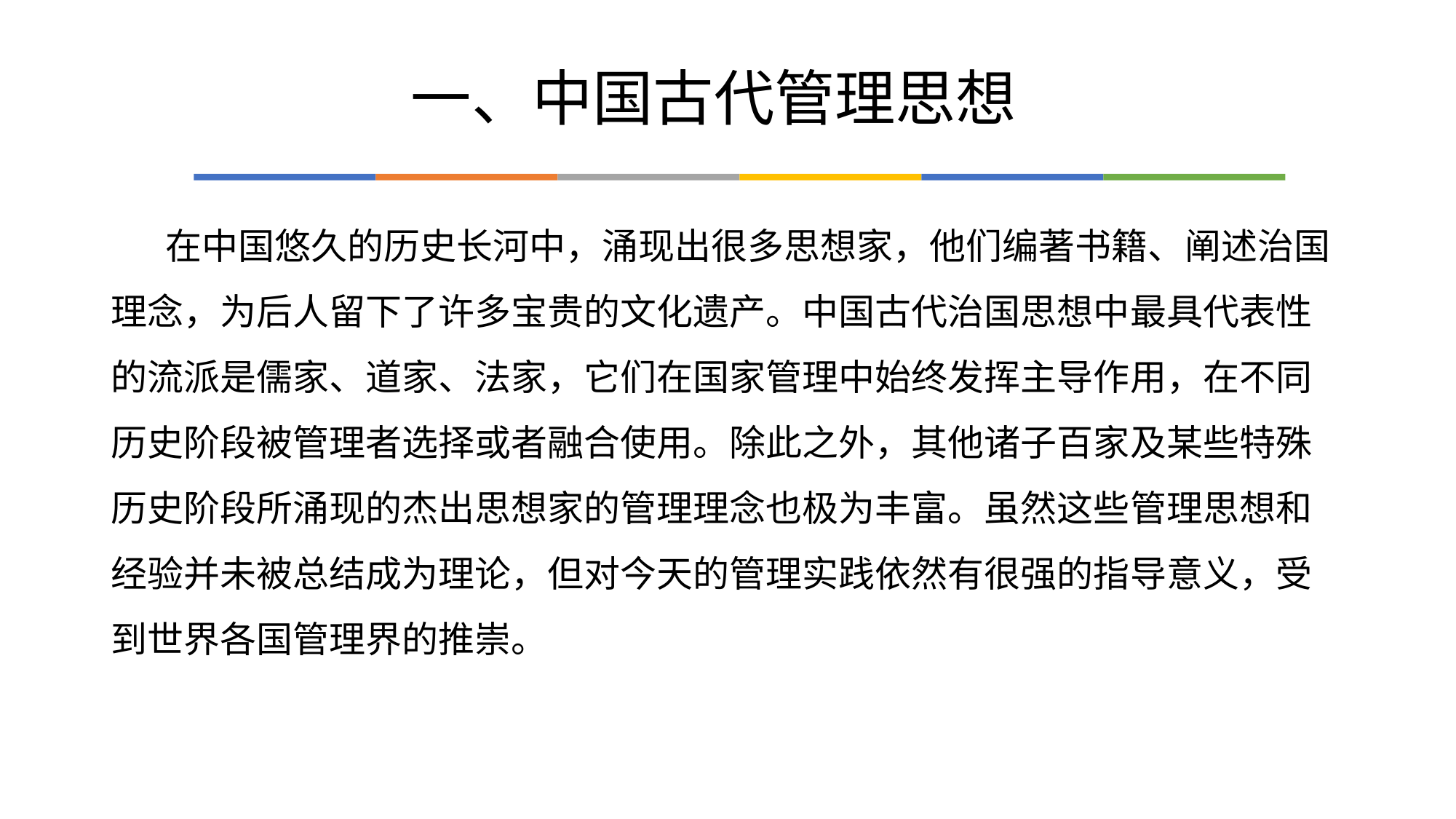

# 一、中国古代管理思想
在中国悠久的历史长河中，涌现出很多思想家，他们编著书籍、阐述治国理念，为后人留下了许多宝贵的文化遗产。中国古代治国思想中最具代表性的流派是儒家、道家、法家，它们在国家管理中始终发挥主导作用，在不同历史阶段被管理者选择或者融合使用。除此之外，其他诸子百家及某些特殊历史阶段所涌现的杰出思想家的管理理念也极为丰富。虽然这些管理思想和经验并未被总结成为理论，但对今天的管理实践依然有很强的指导意义，受到世界各国管理界的推崇。